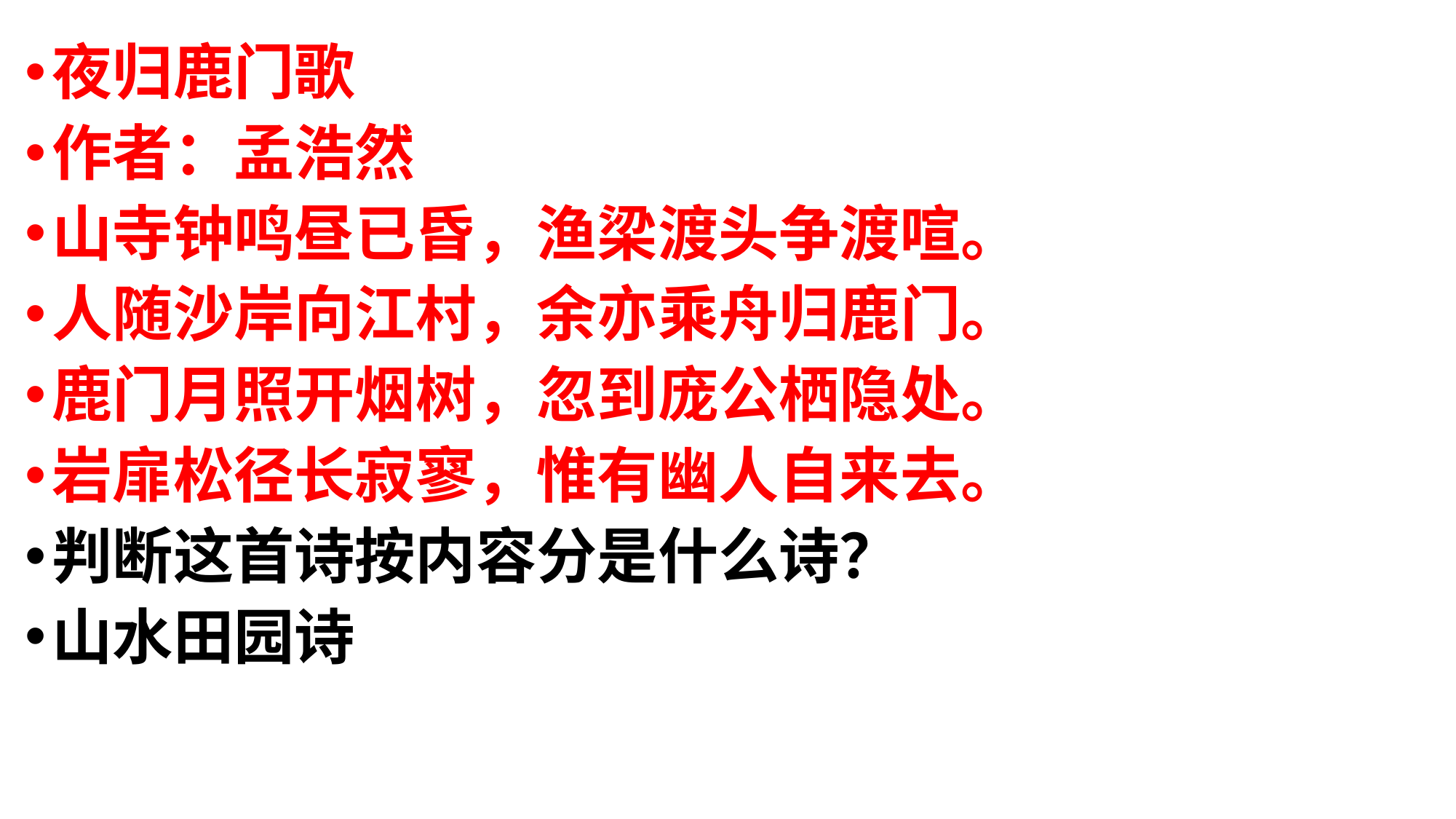

夜归鹿门歌
作者：孟浩然
山寺钟鸣昼已昏，渔梁渡头争渡喧。
人随沙岸向江村，余亦乘舟归鹿门。
鹿门月照开烟树，忽到庞公栖隐处。
岩扉松径长寂寥，惟有幽人自来去。
判断这首诗按内容分是什么诗？
山水田园诗